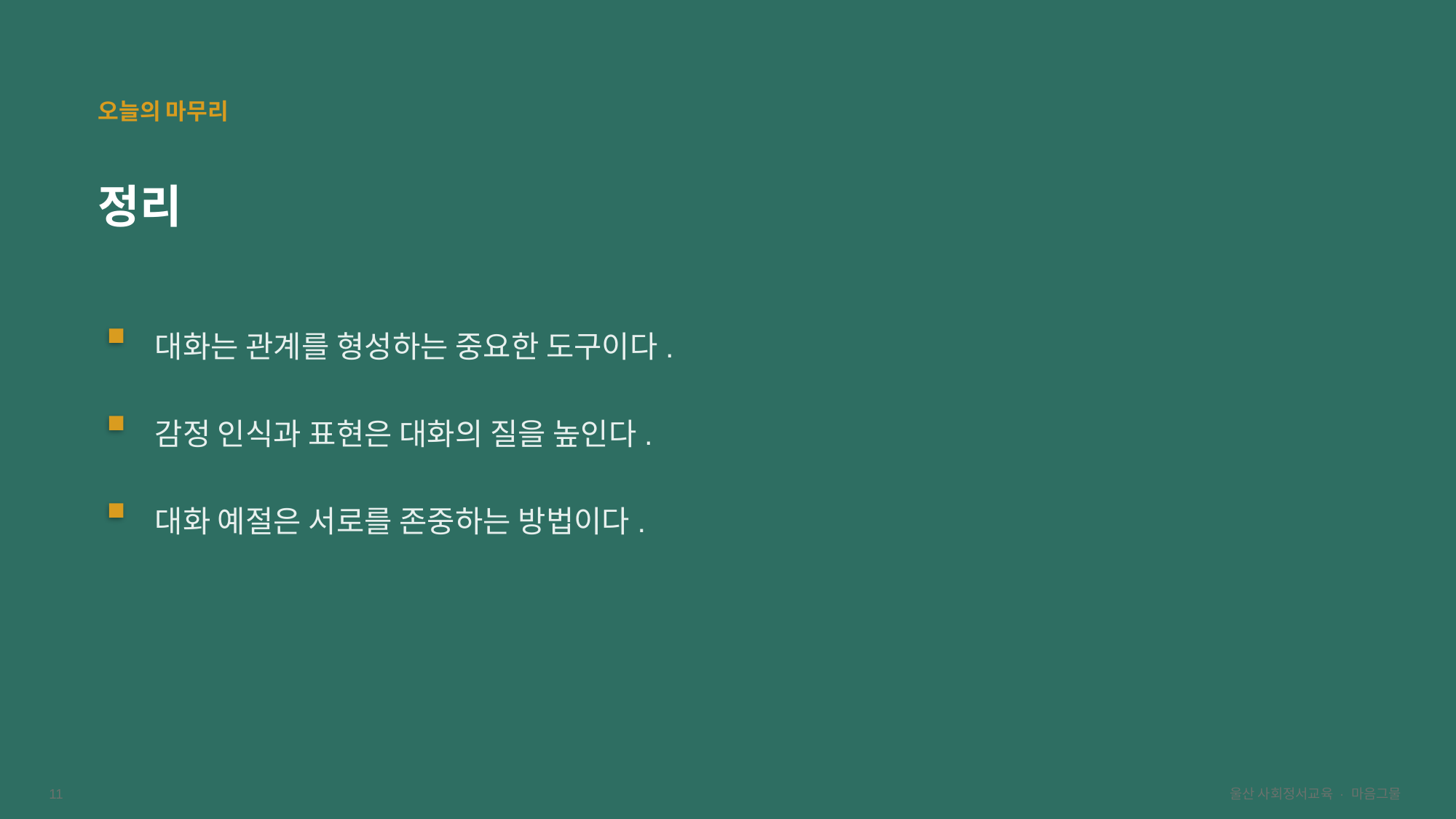

오늘의 마무리
정리
대화는 관계를 형성하는 중요한 도구이다.

감정 인식과 표현은 대화의 질을 높인다.

대화 예절은 서로를 존중하는 방법이다.

11
울산 사회정서교육 · 마음그물